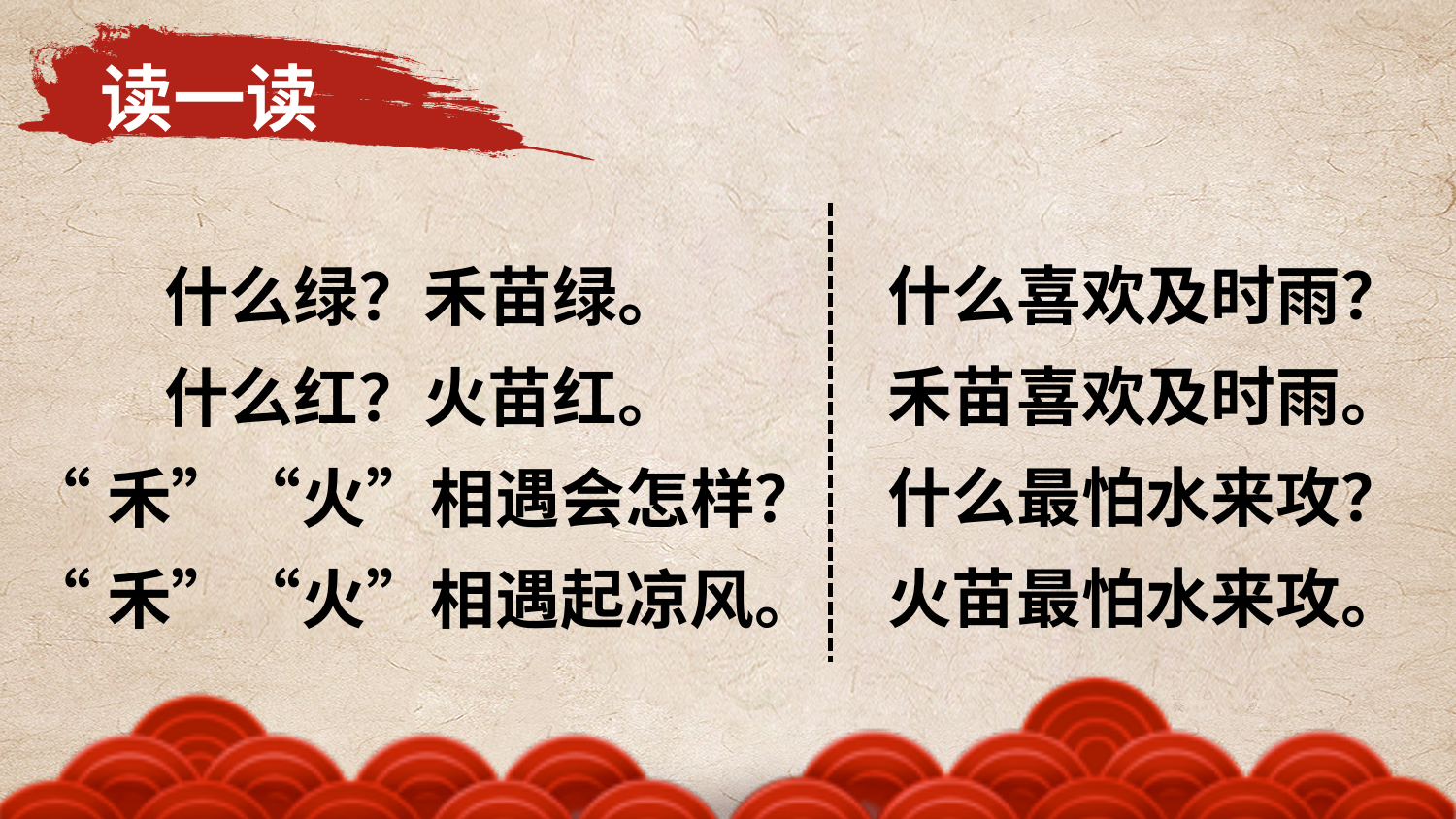

读一读
什么喜欢及时雨？
禾苗喜欢及时雨。
什么最怕水来攻？
火苗最怕水来攻。
什么绿？禾苗绿。
什么红？火苗红。
“禾”“火”相遇会怎样？
“禾”“火”相遇起凉风。